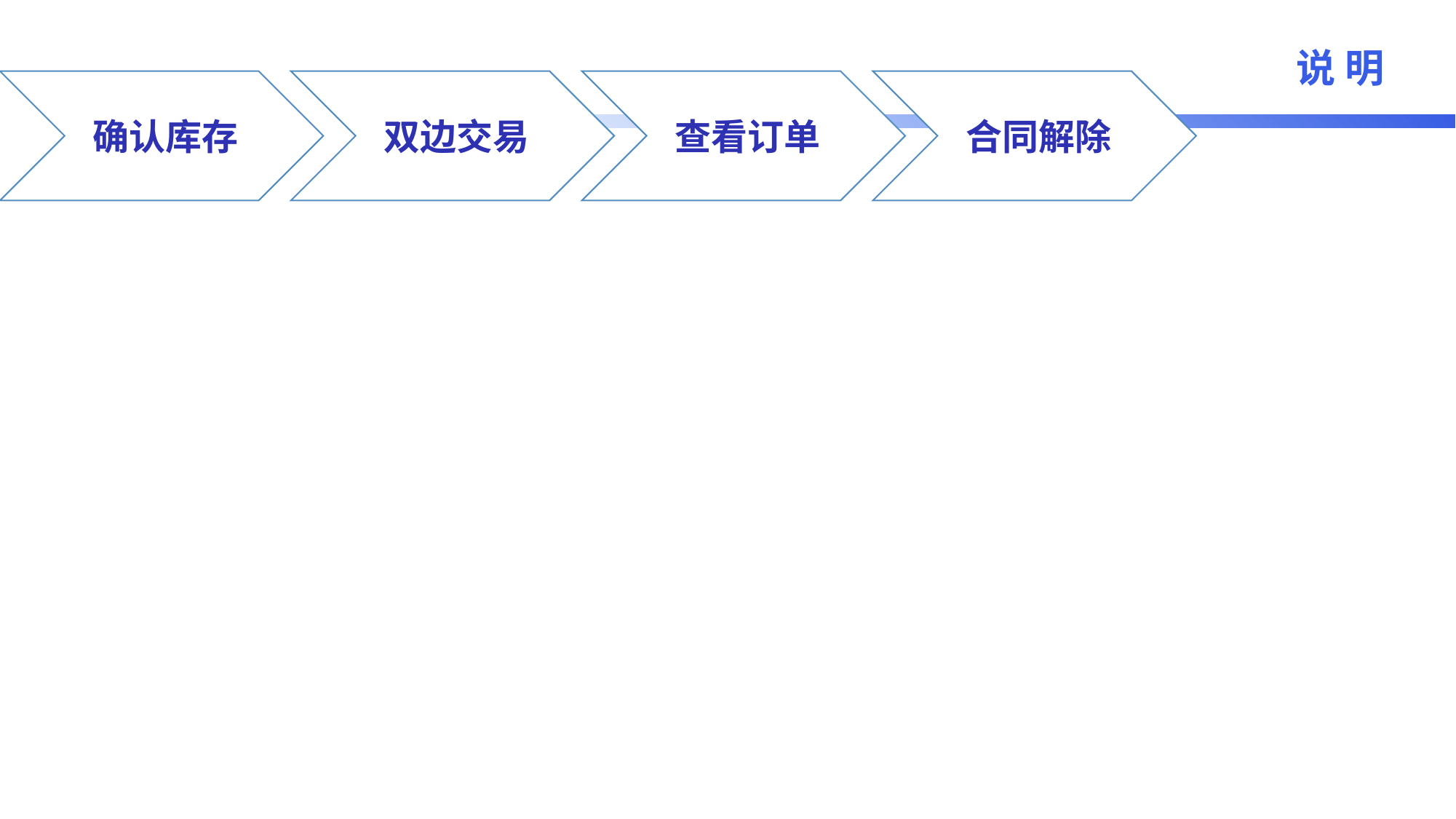

广东电力交易中心
说 明
GUANGDONG POWER EXCHANGE GENTER

确认库存
双边交易
查看订单
合同解除